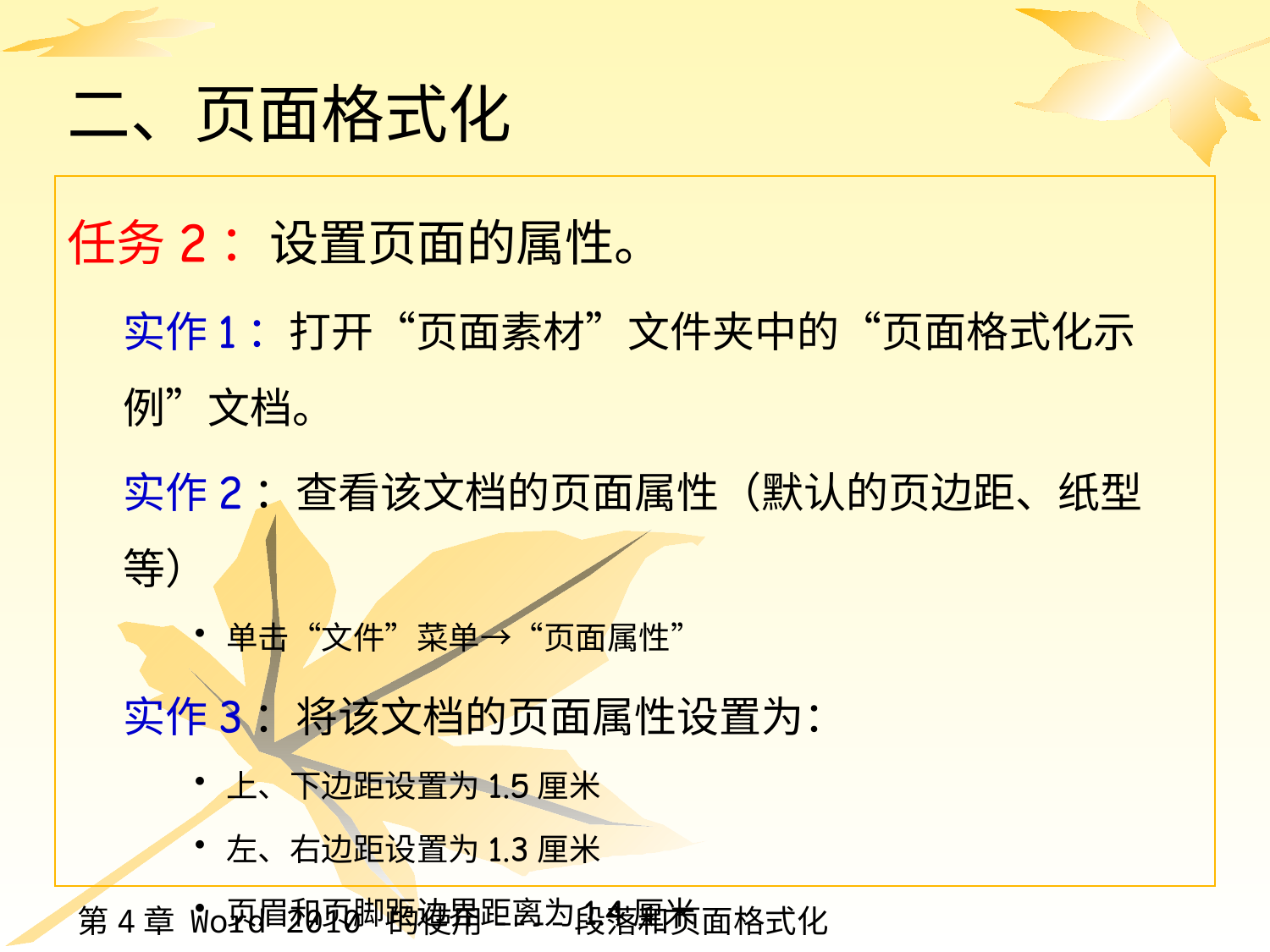

# 二、页面格式化
任务2：设置页面的属性。
实作1：打开“页面素材”文件夹中的“页面格式化示例”文档。
实作2：查看该文档的页面属性（默认的页边距、纸型等）
单击“文件”菜单→“页面属性”
实作3：将该文档的页面属性设置为：
上、下边距设置为1.5厘米
左、右边距设置为1.3厘米
页眉和页脚距边界距离为1.4厘米
纸张大小为16×23厘米